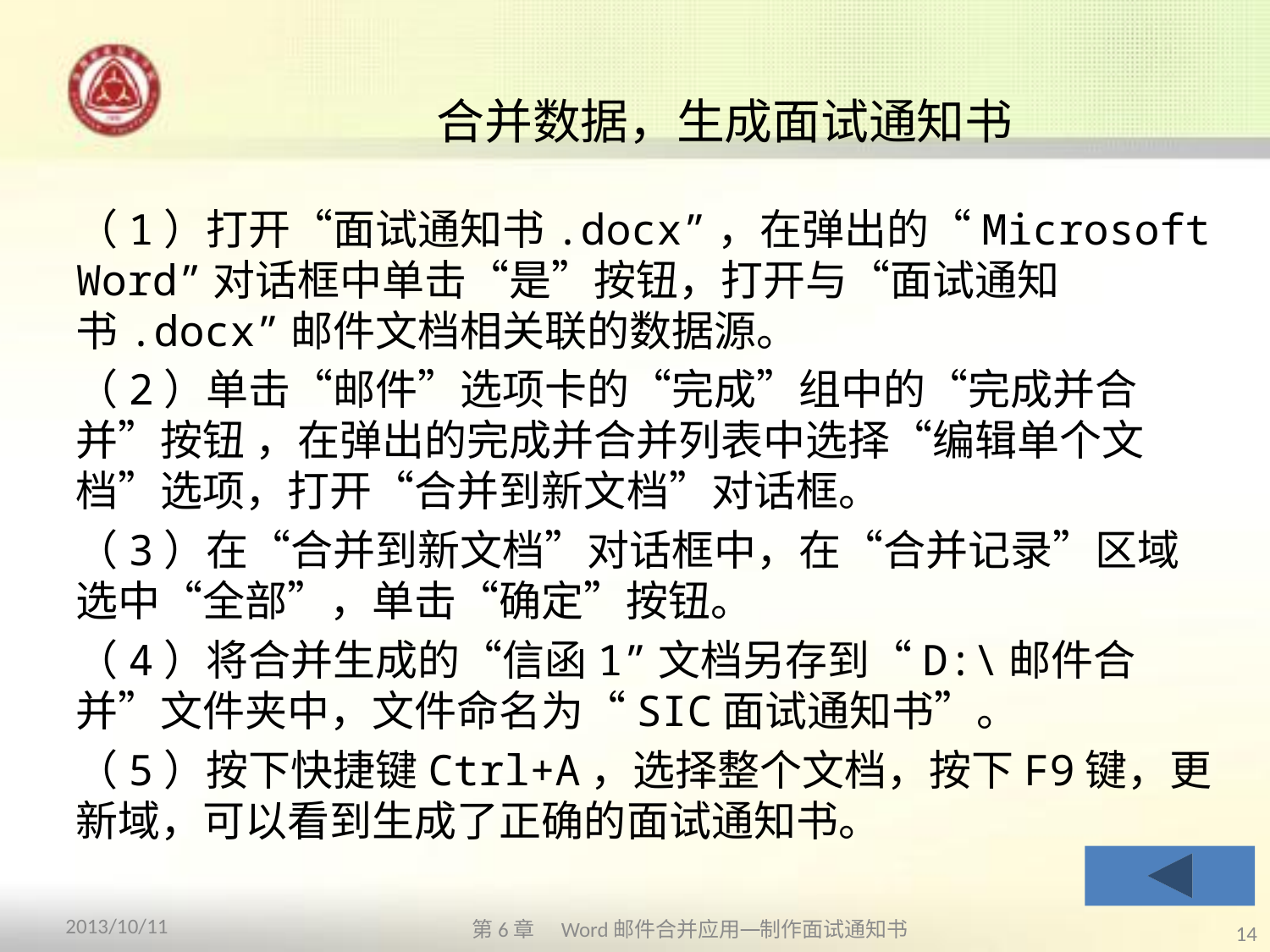

# 合并数据，生成面试通知书
（1）打开“面试通知书.docx”，在弹出的“Microsoft Word”对话框中单击“是”按钮，打开与“面试通知书.docx”邮件文档相关联的数据源。
（2）单击“邮件”选项卡的“完成”组中的“完成并合并”按钮 ，在弹出的完成并合并列表中选择“编辑单个文档”选项，打开“合并到新文档”对话框。
（3）在“合并到新文档”对话框中，在“合并记录”区域选中“全部”，单击“确定”按钮。
（4）将合并生成的“信函1”文档另存到“D:\邮件合并”文件夹中，文件命名为“SIC面试通知书”。
（5）按下快捷键Ctrl+A，选择整个文档，按下F9键，更新域，可以看到生成了正确的面试通知书。

第6章　Word邮件合并应用—制作面试通知书
2013/10/11
14